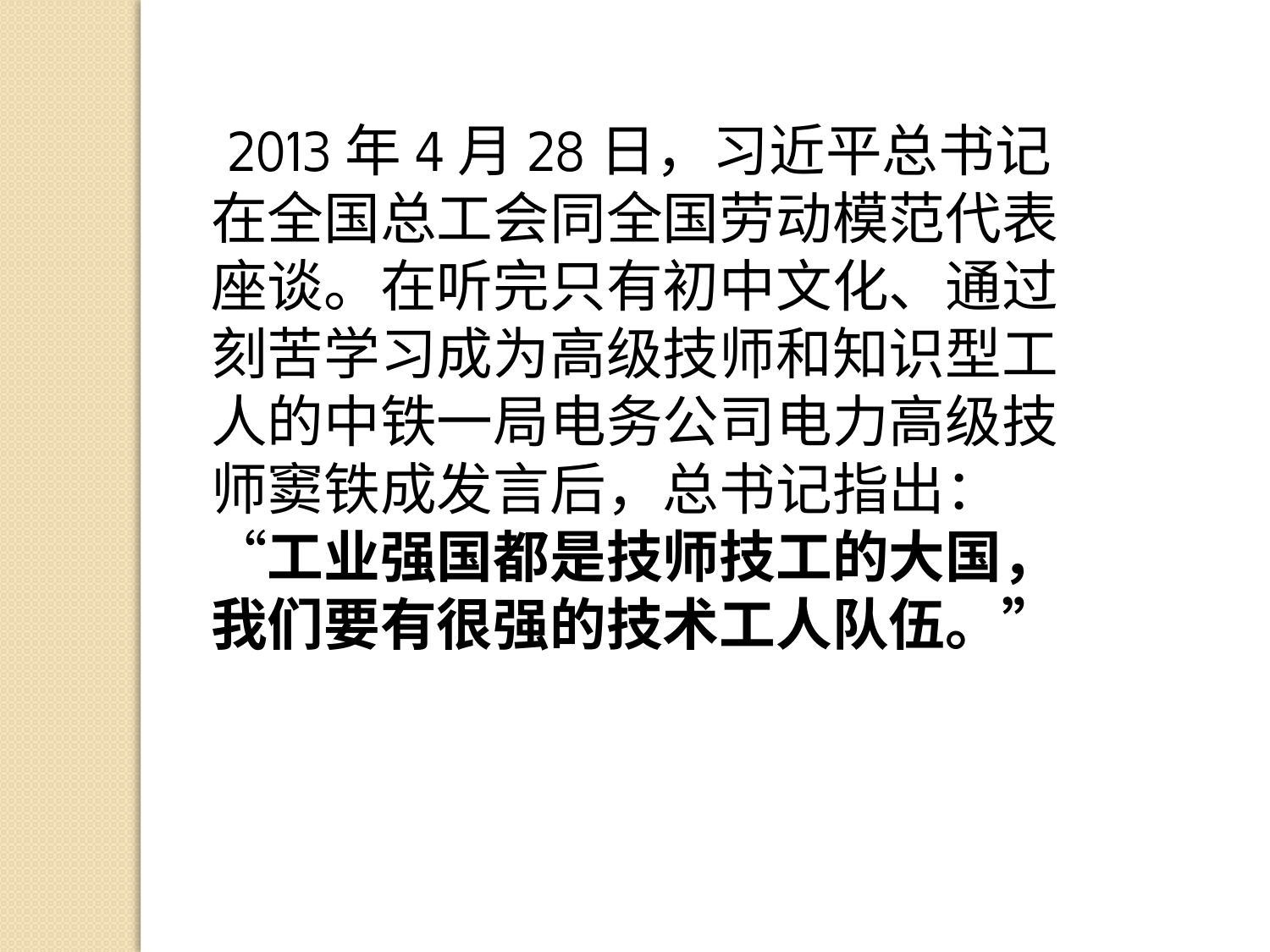

2013年4月28日，习近平总书记在全国总工会同全国劳动模范代表座谈。在听完只有初中文化、通过刻苦学习成为高级技师和知识型工人的中铁一局电务公司电力高级技师窦铁成发言后，总书记指出：“工业强国都是技师技工的大国，我们要有很强的技术工人队伍。”